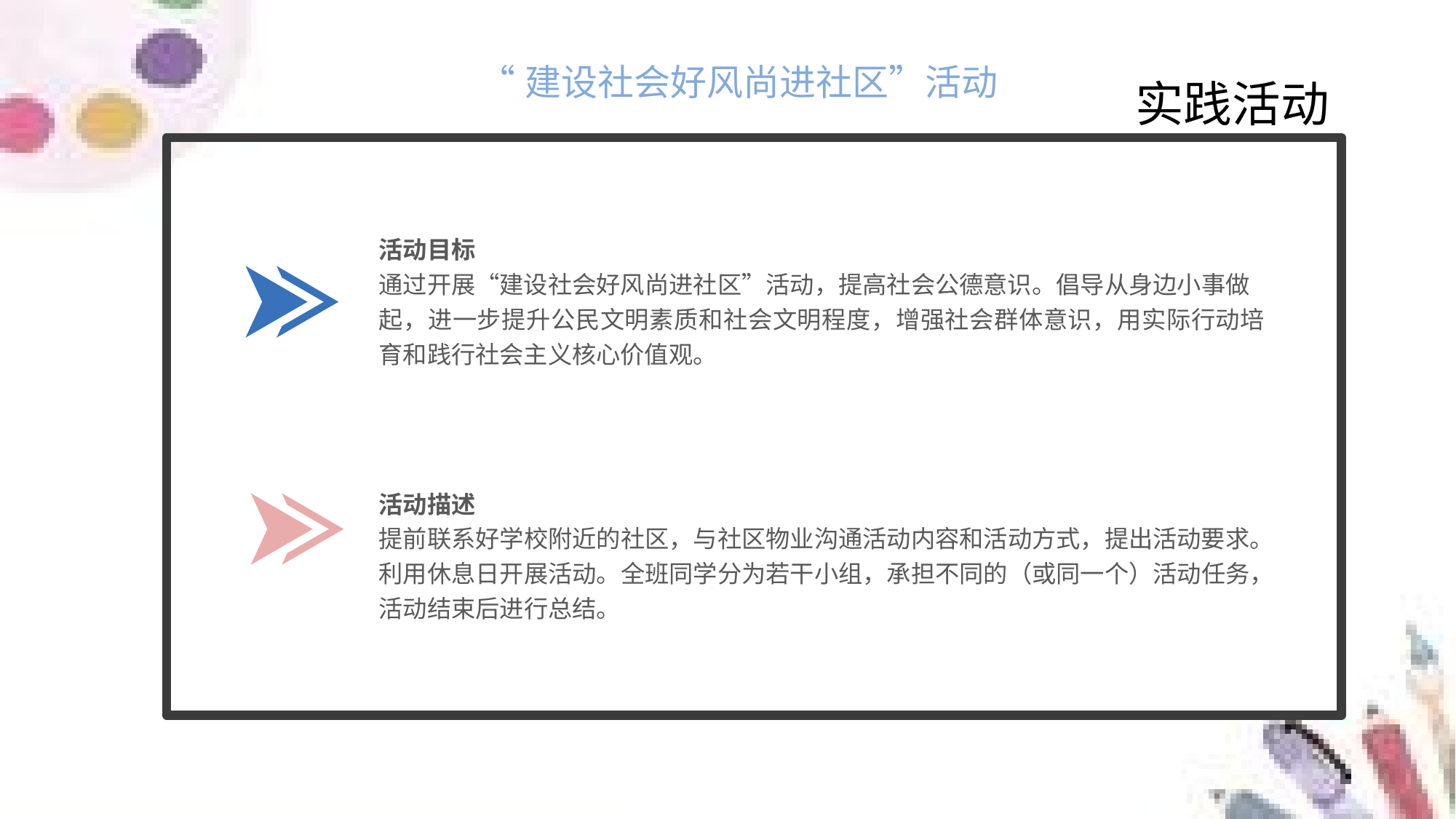

“建设社会好风尚进社区”活动
实践活动

活动目标
通过开展“建设社会好风尚进社区”活动，提高社会公德意识。倡导从身边小事做
起，进一步提升公民文明素质和社会文明程度，增强社会群体意识，用实际行动培育和践行社会主义核心价值观。

活动描述
提前联系好学校附近的社区，与社区物业沟通活动内容和活动方式，提出活动要求。
利用休息日开展活动。全班同学分为若干小组，承担不同的（或同一个）活动任务，活动结束后进行总结。